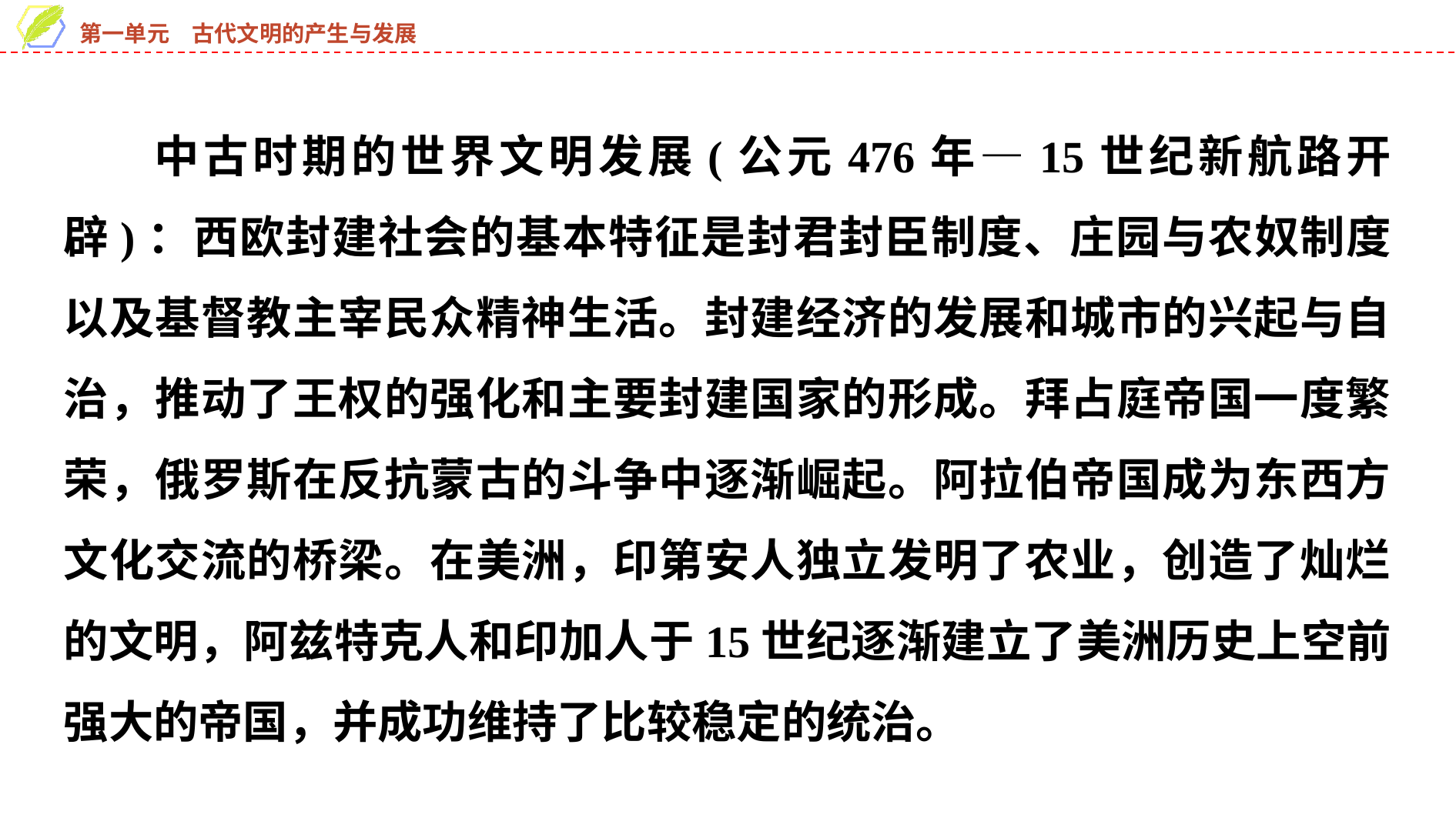

中古时期的世界文明发展(公元476年—15世纪新航路开辟)：西欧封建社会的基本特征是封君封臣制度、庄园与农奴制度以及基督教主宰民众精神生活。封建经济的发展和城市的兴起与自治，推动了王权的强化和主要封建国家的形成。拜占庭帝国一度繁荣，俄罗斯在反抗蒙古的斗争中逐渐崛起。阿拉伯帝国成为东西方文化交流的桥梁。在美洲，印第安人独立发明了农业，创造了灿烂的文明，阿兹特克人和印加人于15世纪逐渐建立了美洲历史上空前强大的帝国，并成功维持了比较稳定的统治。